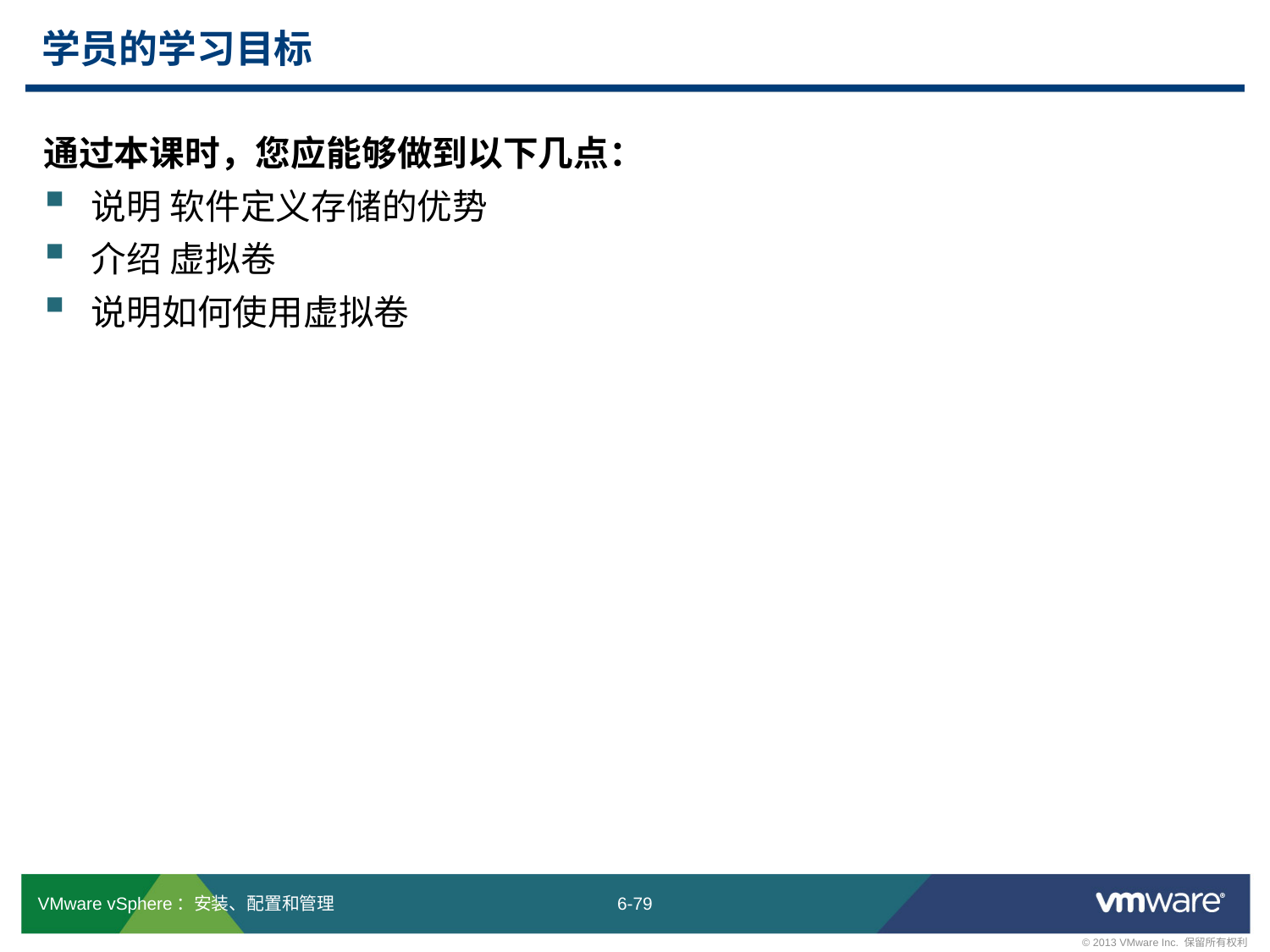

# 学员的学习目标
通过本课时，您应能够做到以下几点：
说明 软件定义存储的优势
介绍 虚拟卷
说明如何使用虚拟卷